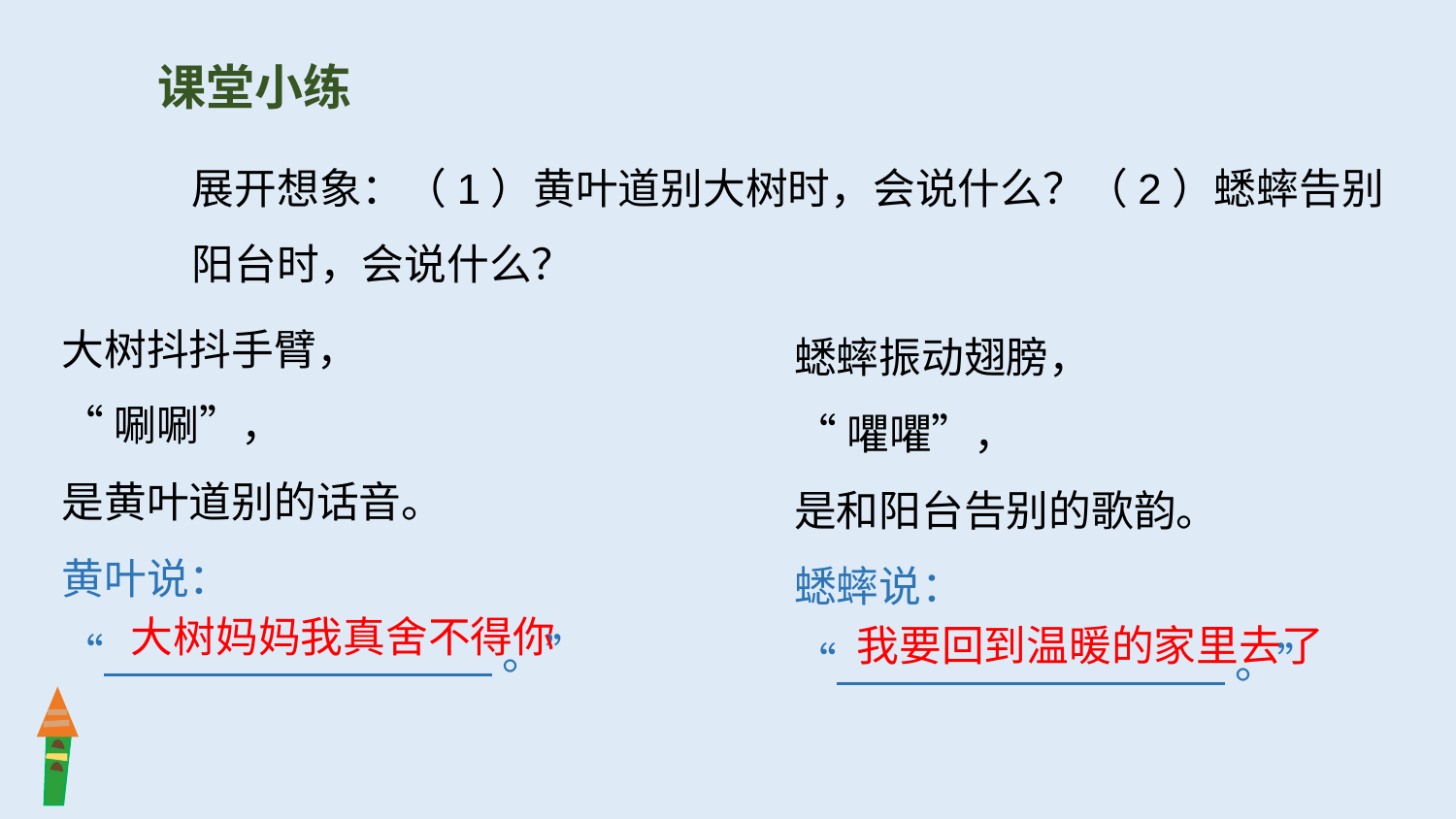

课堂小练
展开想象：（1）黄叶道别大树时，会说什么？（2）蟋蟀告别阳台时，会说什么？
大树抖抖手臂，
“唰唰”，
是黄叶道别的话音。
黄叶说：
“                                         。”
蟋蟀振动翅膀，
“㘗㘗”，
是和阳台告别的歌韵。
蟋蟀说：
“                                         。”
大树妈妈我真舍不得你
我要回到温暖的家里去了